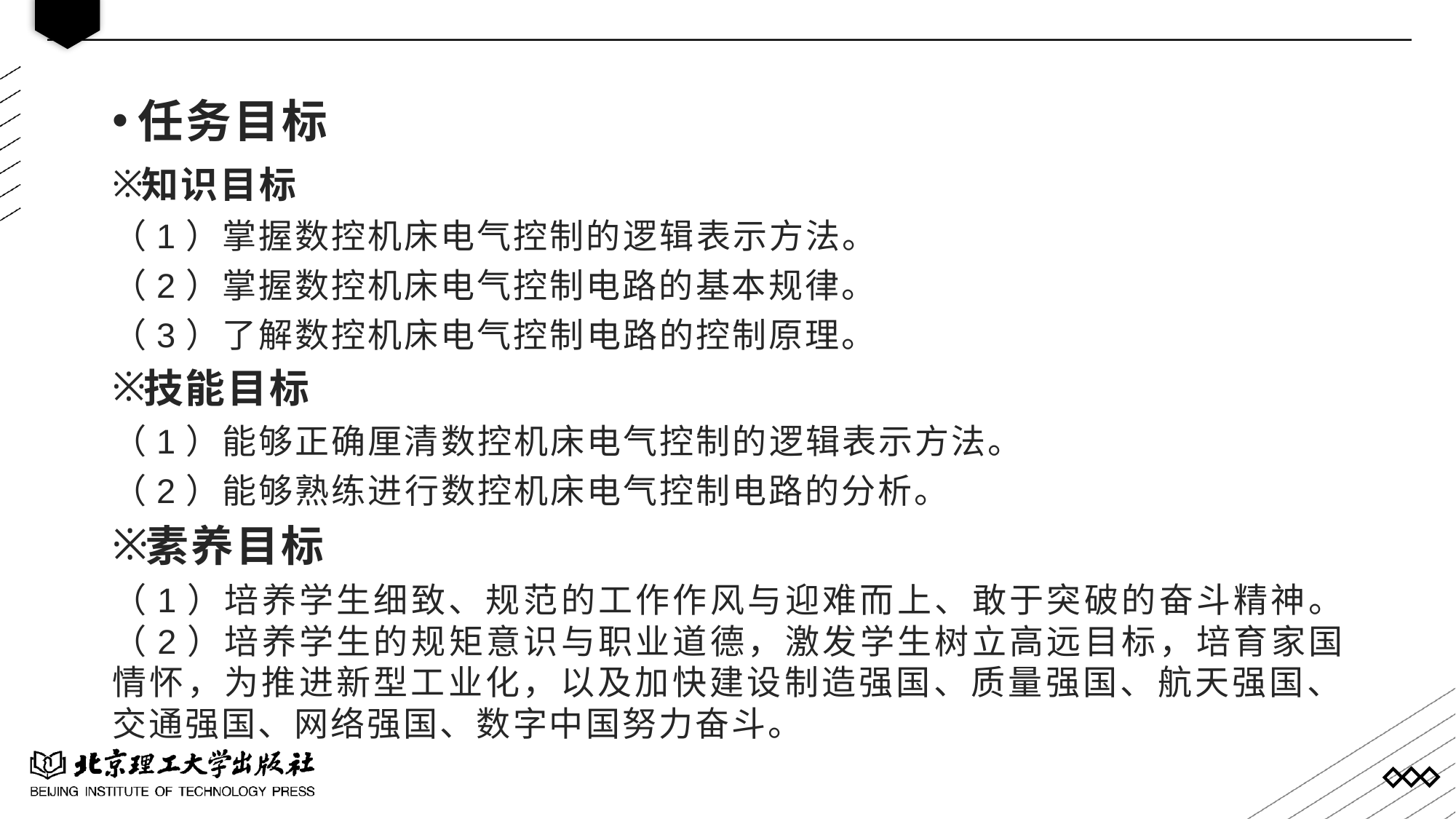

任务目标
知识目标
（1）掌握数控机床电气控制的逻辑表示方法。
（2）掌握数控机床电气控制电路的基本规律。
（3）了解数控机床电气控制电路的控制原理。
技能目标
（1）能够正确厘清数控机床电气控制的逻辑表示方法。
（2）能够熟练进行数控机床电气控制电路的分析。
素养目标
（1）培养学生细致、规范的工作作风与迎难而上、敢于突破的奋斗精神。 （2）培养学生的规矩意识与职业道德，激发学生树立高远目标，培育家国情怀，为推进新型工业化，以及加快建设制造强国、质量强国、航天强国、交通强国、网络强国、数字中国努力奋斗。